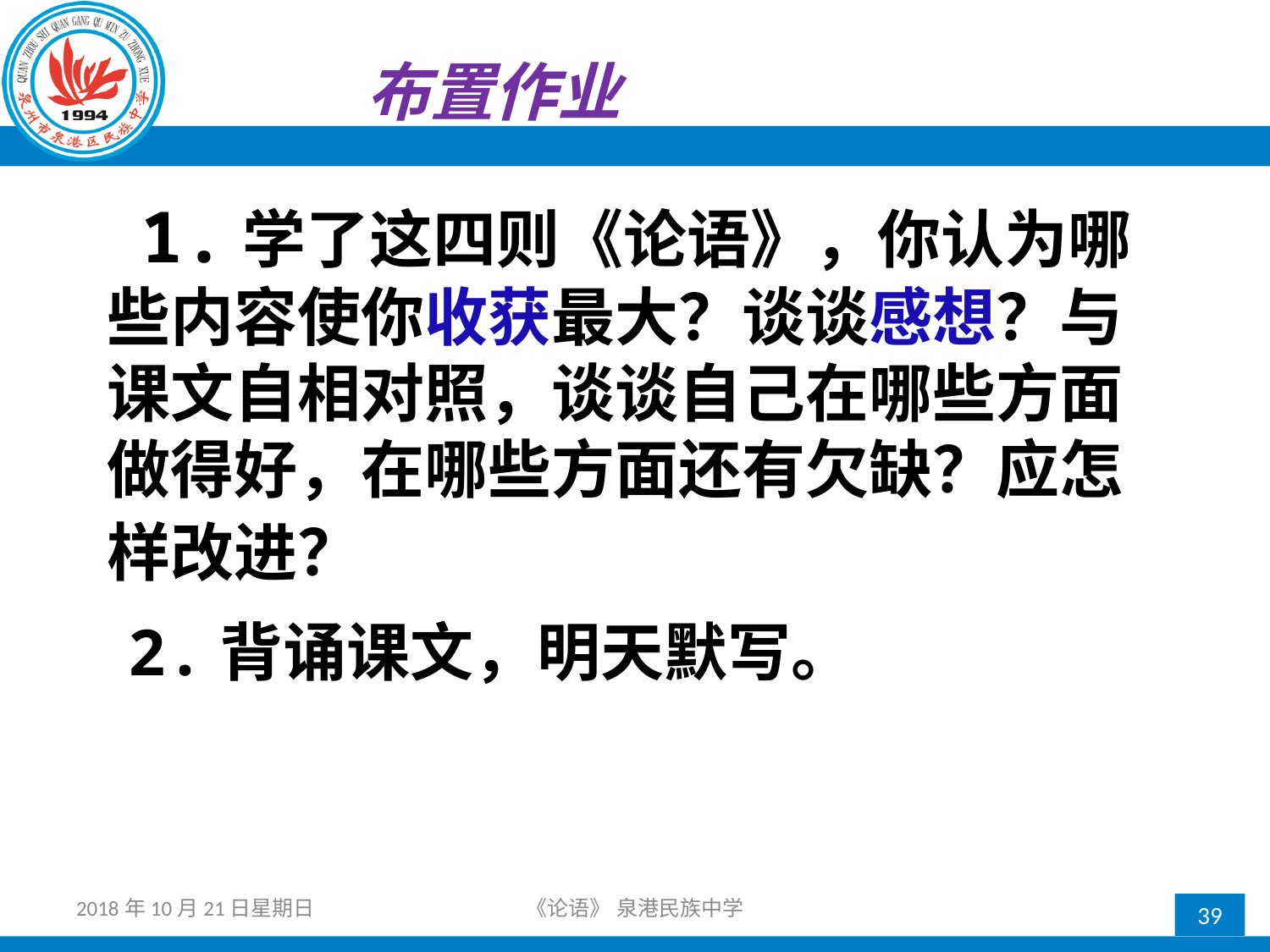

布置作业
 1.学了这四则《论语》，你认为哪些内容使你收获最大？谈谈感想？与课文自相对照，谈谈自己在哪些方面做得好，在哪些方面还有欠缺？应怎样改进？

2.背诵课文，明天默写。
2018年10月21日星期日
《论语》 泉港民族中学